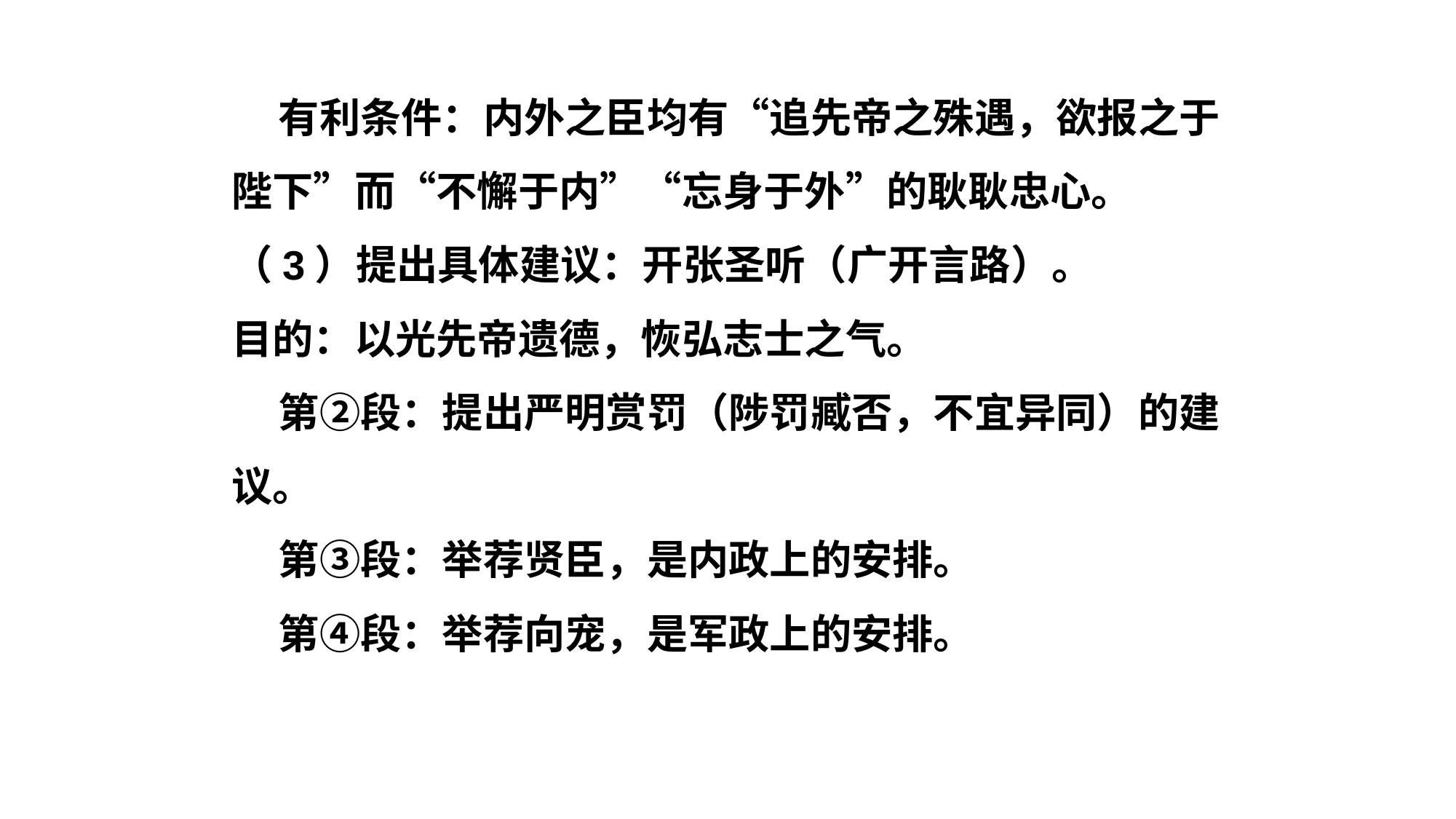

有利条件：内外之臣均有“追先帝之殊遇，欲报之于陛下”而“不懈于内”“忘身于外”的耿耿忠心。
（3）提出具体建议：开张圣听（广开言路）。
目的：以光先帝遗德，恢弘志士之气。
    第②段：提出严明赏罚（陟罚臧否，不宜异同）的建议。
    第③段：举荐贤臣，是内政上的安排。
    第④段：举荐向宠，是军政上的安排。